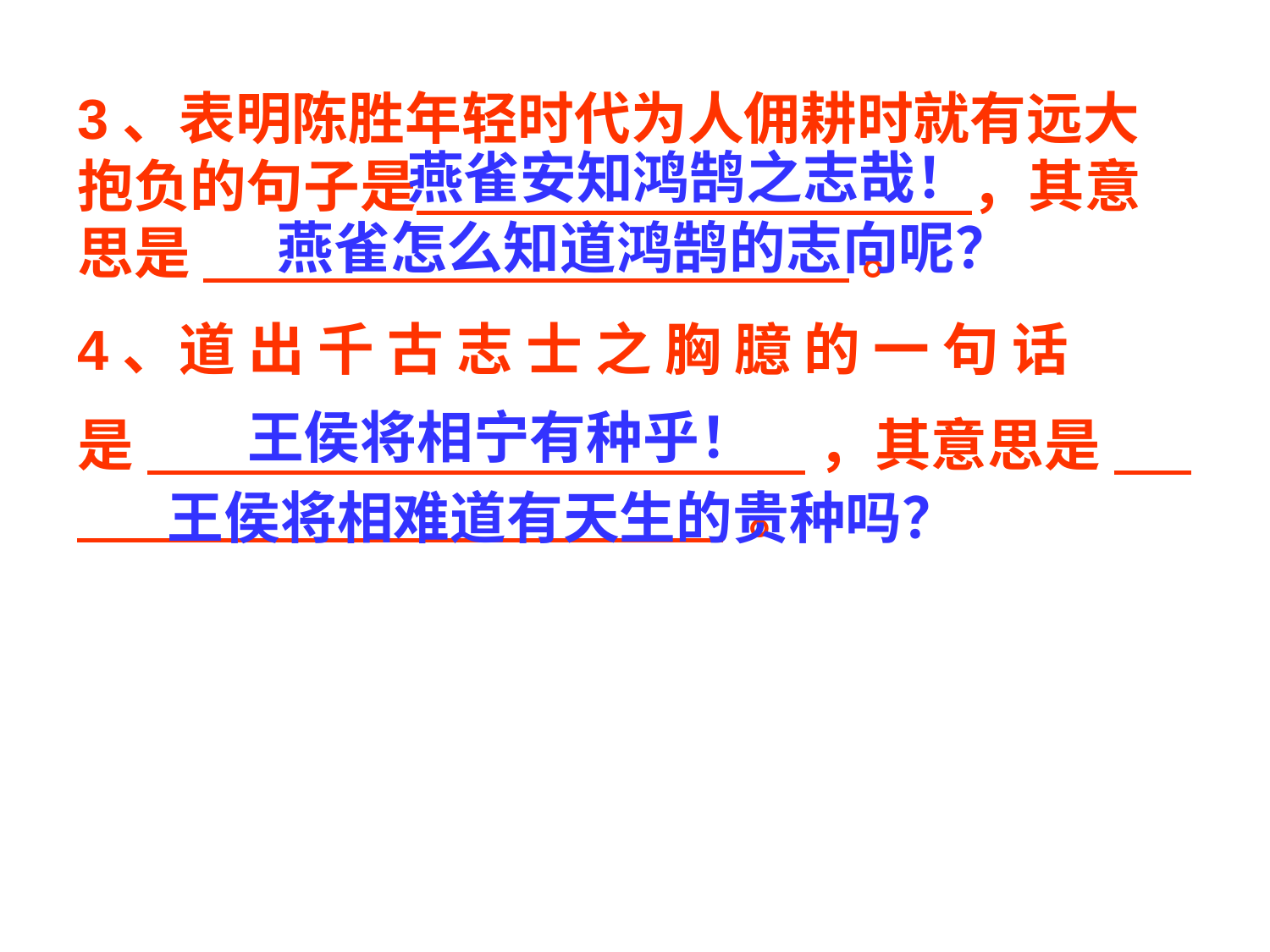

3、表明陈胜年轻时代为人佣耕时就有远大抱负的句子是                                           ，其意思是                                                    。
4、道 出 千 古 志 士 之 胸 臆 的 一 句 话
是                                                     ，其意思是                                                            。

燕雀安知鸿鹄之志哉！
燕雀怎么知道鸿鹄的志向呢？
王侯将相宁有种乎！
王侯将相难道有天生的贵种吗？